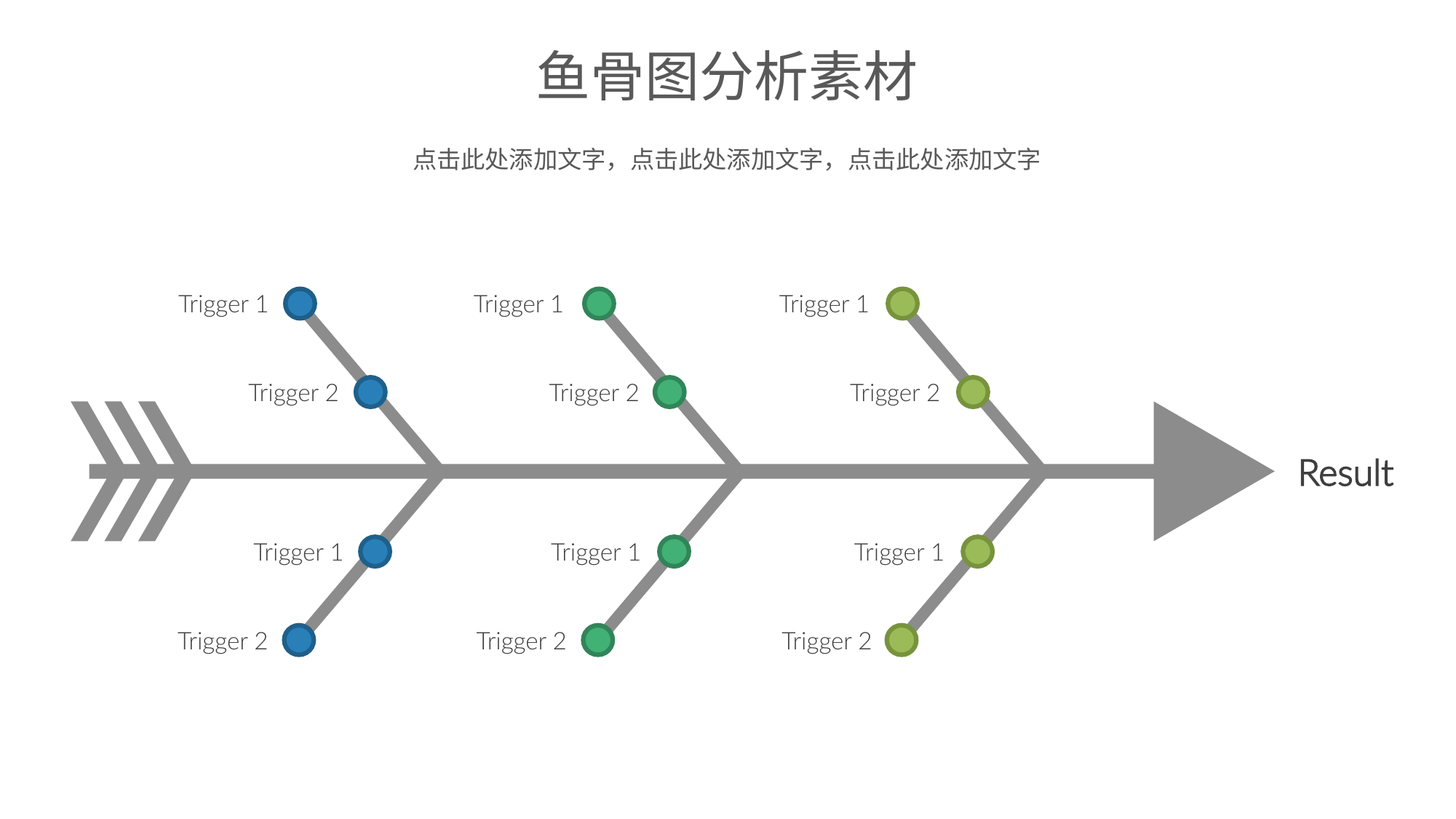

鱼骨图分析素材
点击此处添加文字，点击此处添加文字，点击此处添加文字
Trigger 1
Trigger 1
Trigger 1

Trigger 2
Trigger 2
Trigger 2

Result
Trigger 1
Trigger 1
Trigger 1

Trigger 2
Trigger 2
Trigger 2